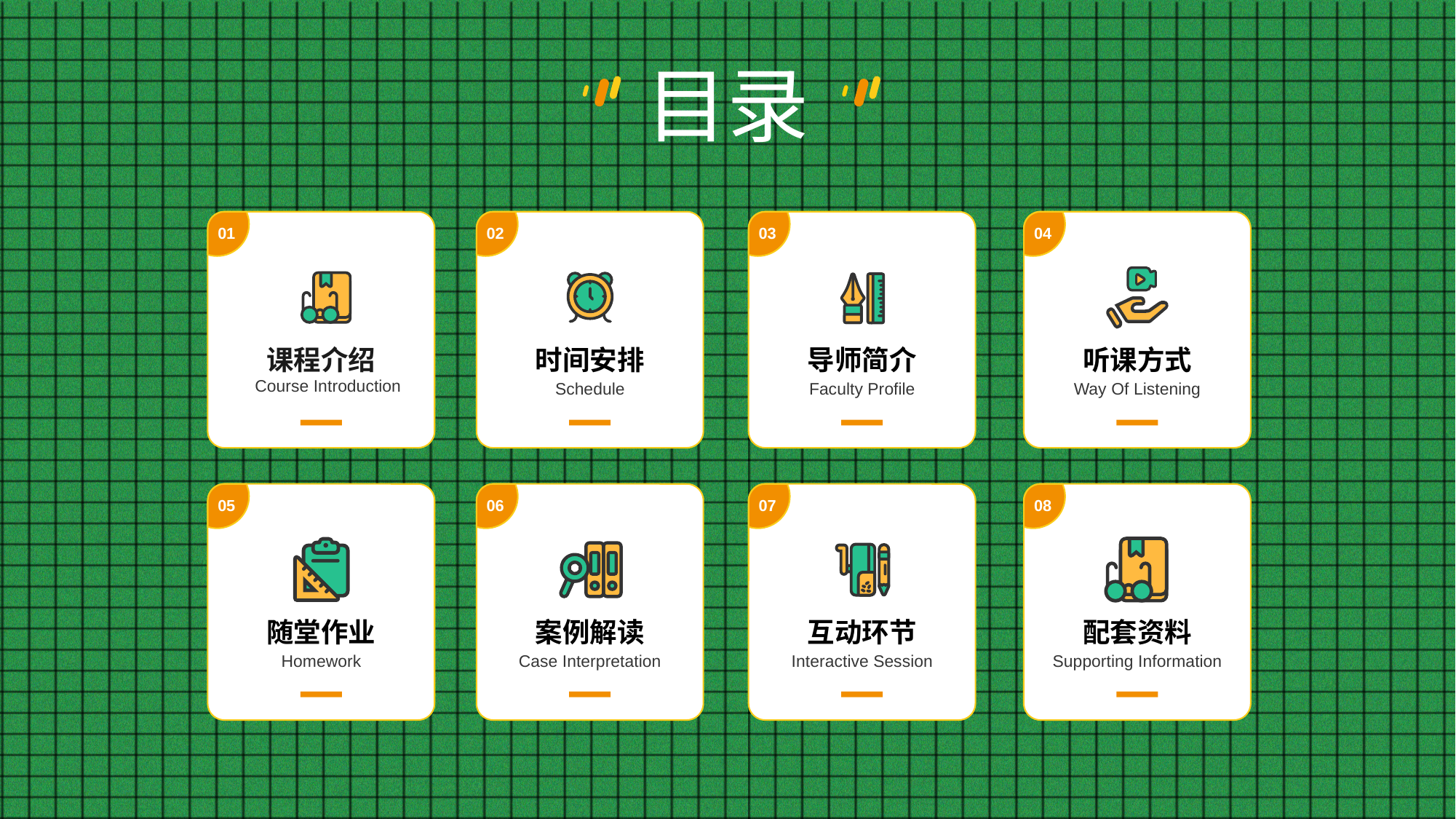

目录

01
02
03
04

课程介绍
时间安排
导师简介
听课方式
Course Introduction
Schedule
Faculty Profile
Way Of Listening

05
06
07
08

随堂作业
案例解读
互动环节
配套资料
Homework
Case Interpretation
Interactive Session
Supporting Information